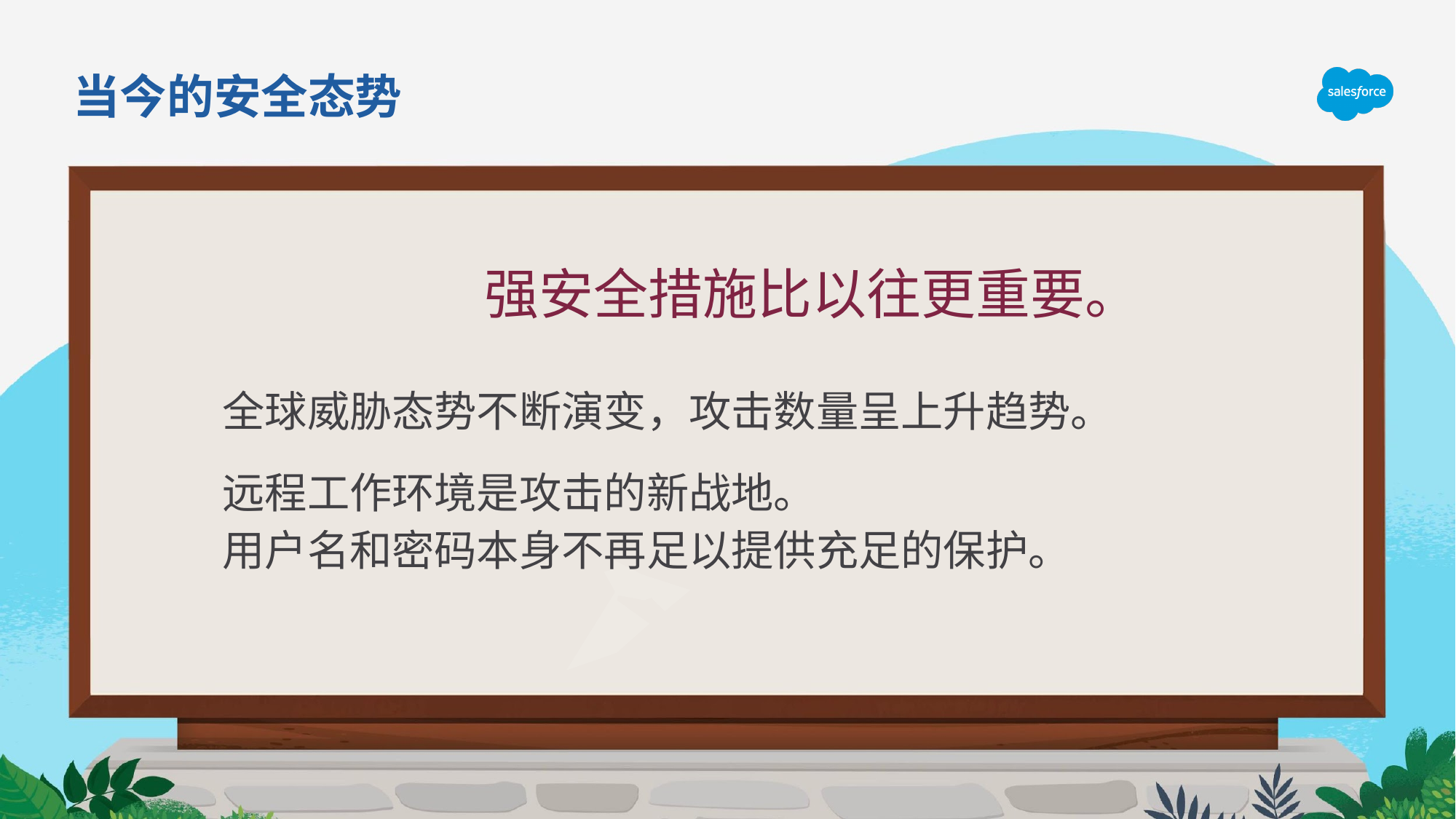

# 当今的安全态势
强安全措施比以往更重要。

全球威胁态势不断演变，攻击数量呈上升趋势。
远程工作环境是攻击的新战地。
用户名和密码本身不再足以提供充足的保护。